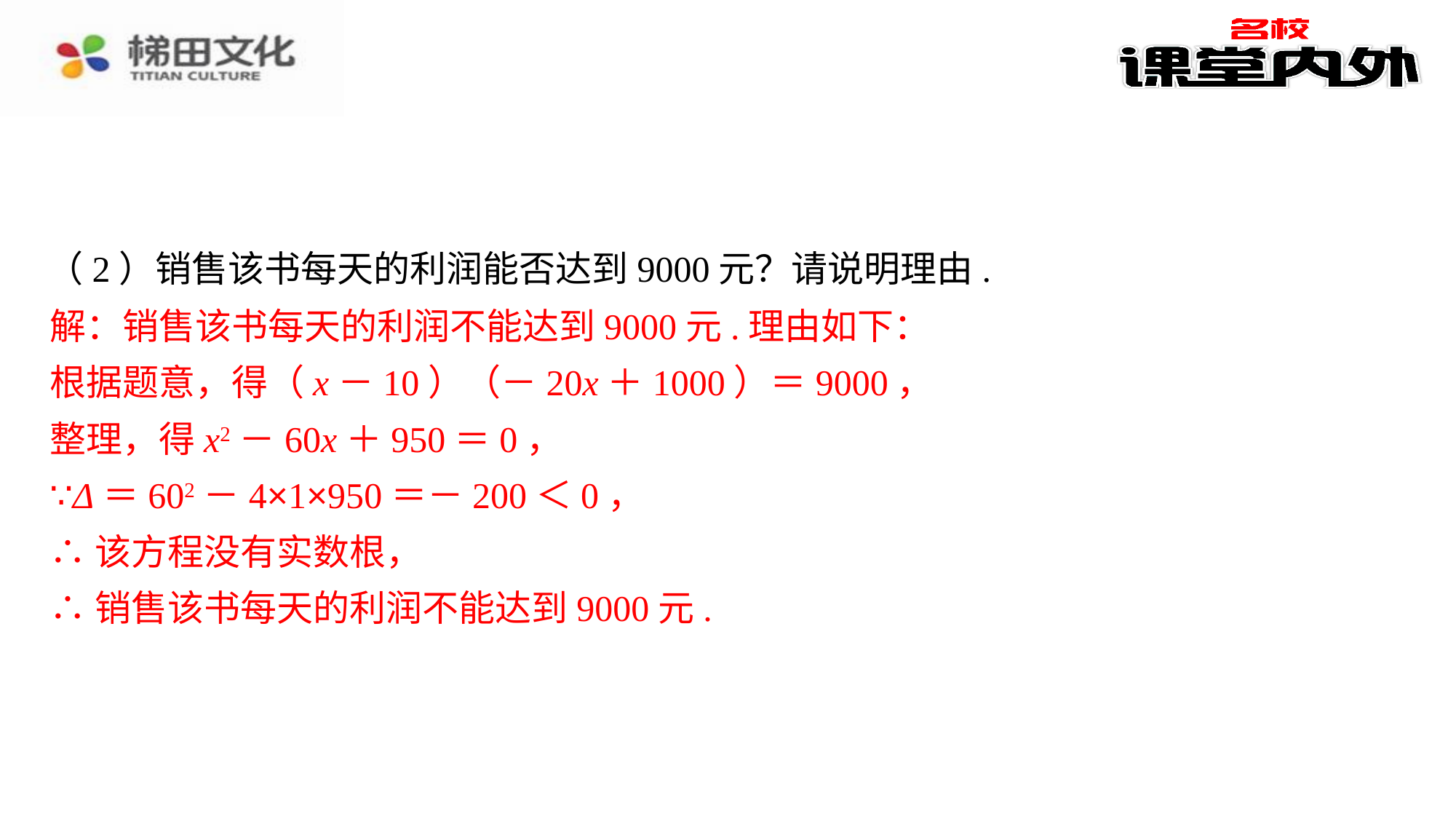

（2）销售该书每天的利润能否达到9000元？请说明理由.
解：销售该书每天的利润不能达到9000元.理由如下：
根据题意，得（x－10）（－20x＋1000）＝9000，
整理，得x2－60x＋950＝0，
∵Δ＝602－4×1×950＝－200＜0，
∴该方程没有实数根，
∴销售该书每天的利润不能达到9000元.